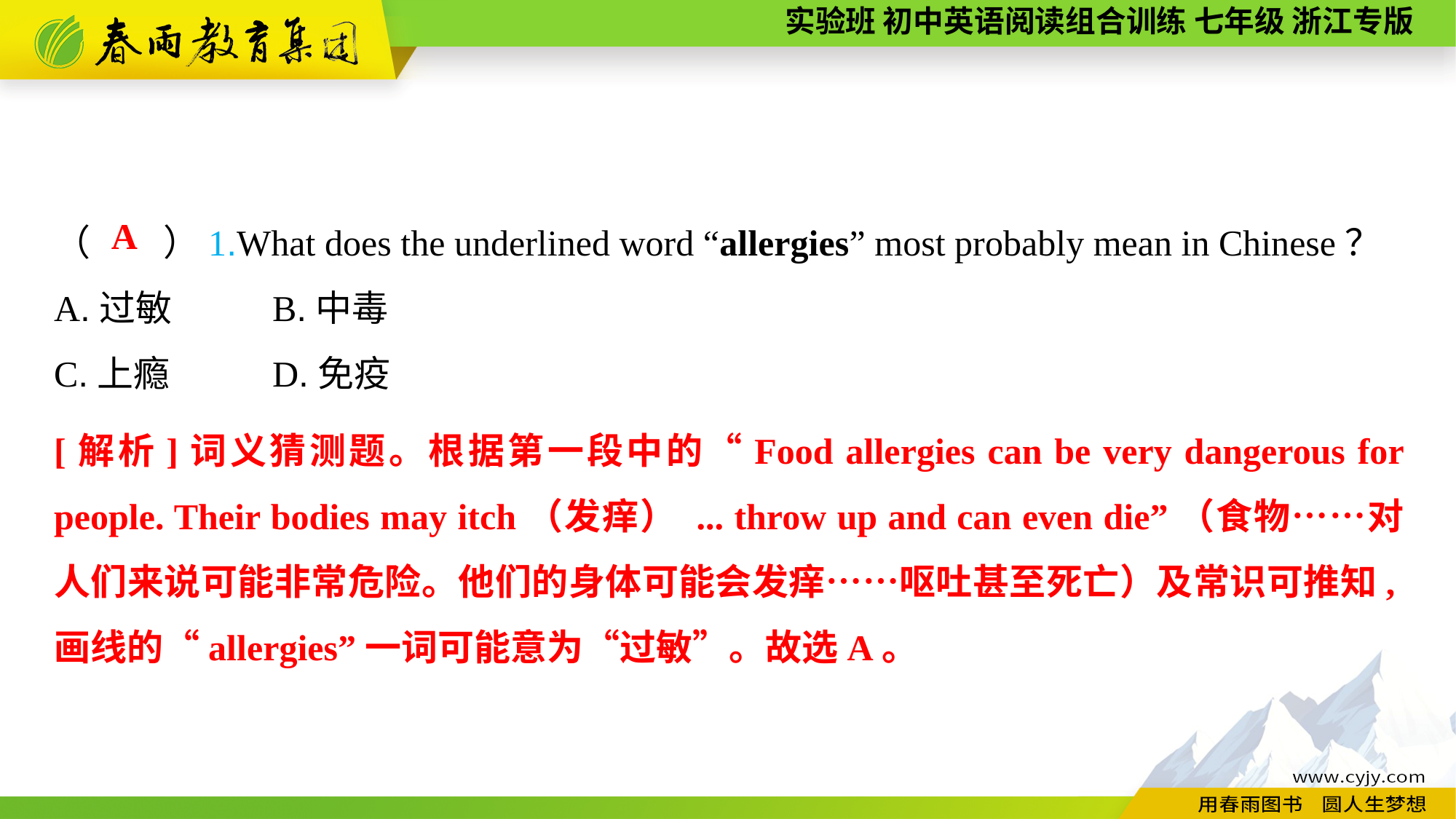

（　　）1.What does the underlined word “allergies” most probably mean in Chinese？
A.过敏	B.中毒
C.上瘾	D.免疫
A
[解析]词义猜测题。根据第一段中的“Food allergies can be very dangerous for people. Their bodies may itch（发痒） ... throw up and can even die”（食物……对人们来说可能非常危险。他们的身体可能会发痒……呕吐甚至死亡）及常识可推知,画线的“allergies”一词可能意为“过敏”。故选A。